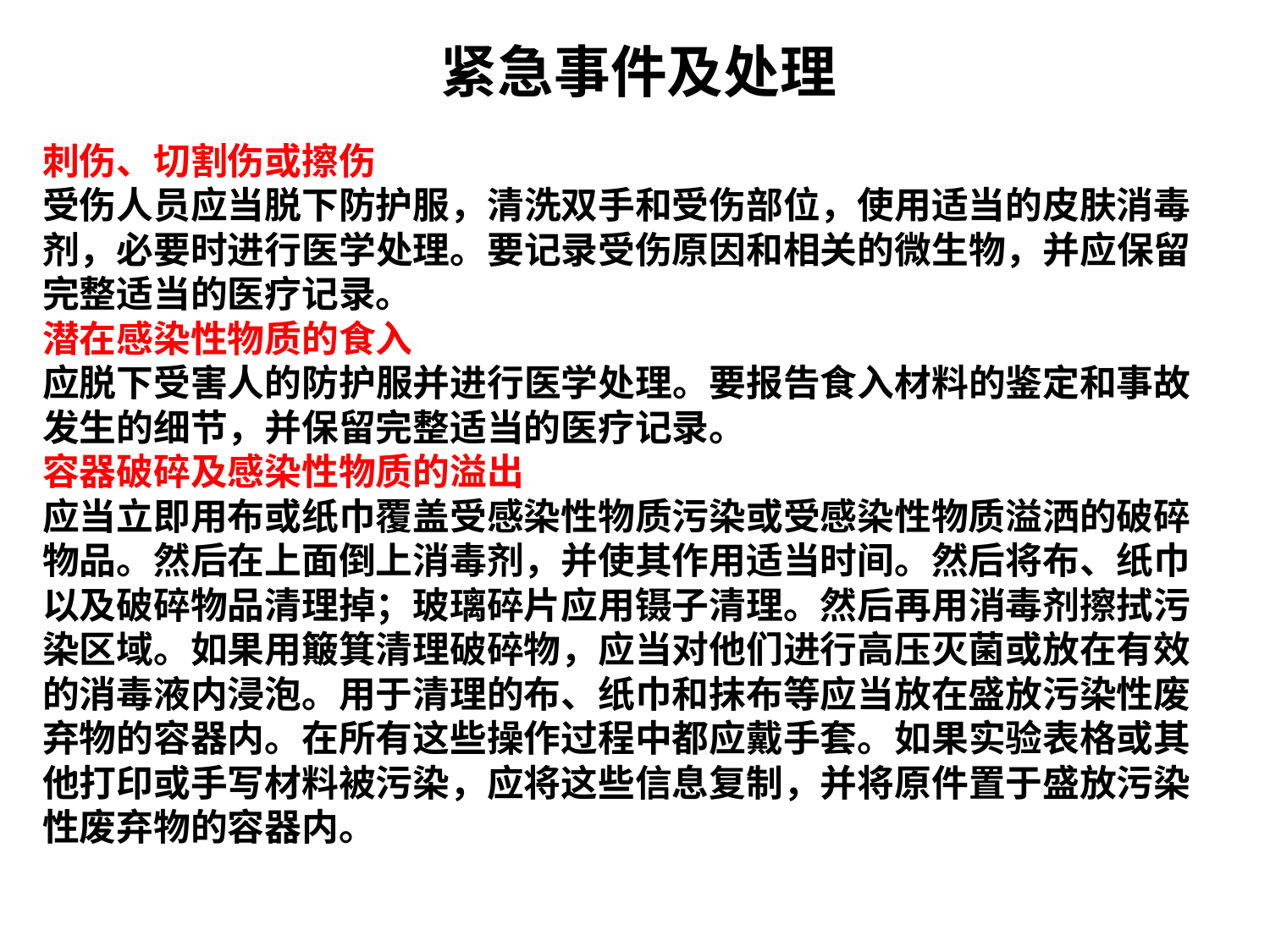

紧急事件及处理
刺伤、切割伤或擦伤
受伤人员应当脱下防护服，清洗双手和受伤部位，使用适当的皮肤消毒剂，必要时进行医学处理。要记录受伤原因和相关的微生物，并应保留完整适当的医疗记录。
潜在感染性物质的食入
应脱下受害人的防护服并进行医学处理。要报告食入材料的鉴定和事故发生的细节，并保留完整适当的医疗记录。
容器破碎及感染性物质的溢出
应当立即用布或纸巾覆盖受感染性物质污染或受感染性物质溢洒的破碎物品。然后在上面倒上消毒剂，并使其作用适当时间。然后将布、纸巾以及破碎物品清理掉；玻璃碎片应用镊子清理。然后再用消毒剂擦拭污染区域。如果用簸箕清理破碎物，应当对他们进行高压灭菌或放在有效的消毒液内浸泡。用于清理的布、纸巾和抹布等应当放在盛放污染性废弃物的容器内。在所有这些操作过程中都应戴手套。如果实验表格或其他打印或手写材料被污染，应将这些信息复制，并将原件置于盛放污染性废弃物的容器内。